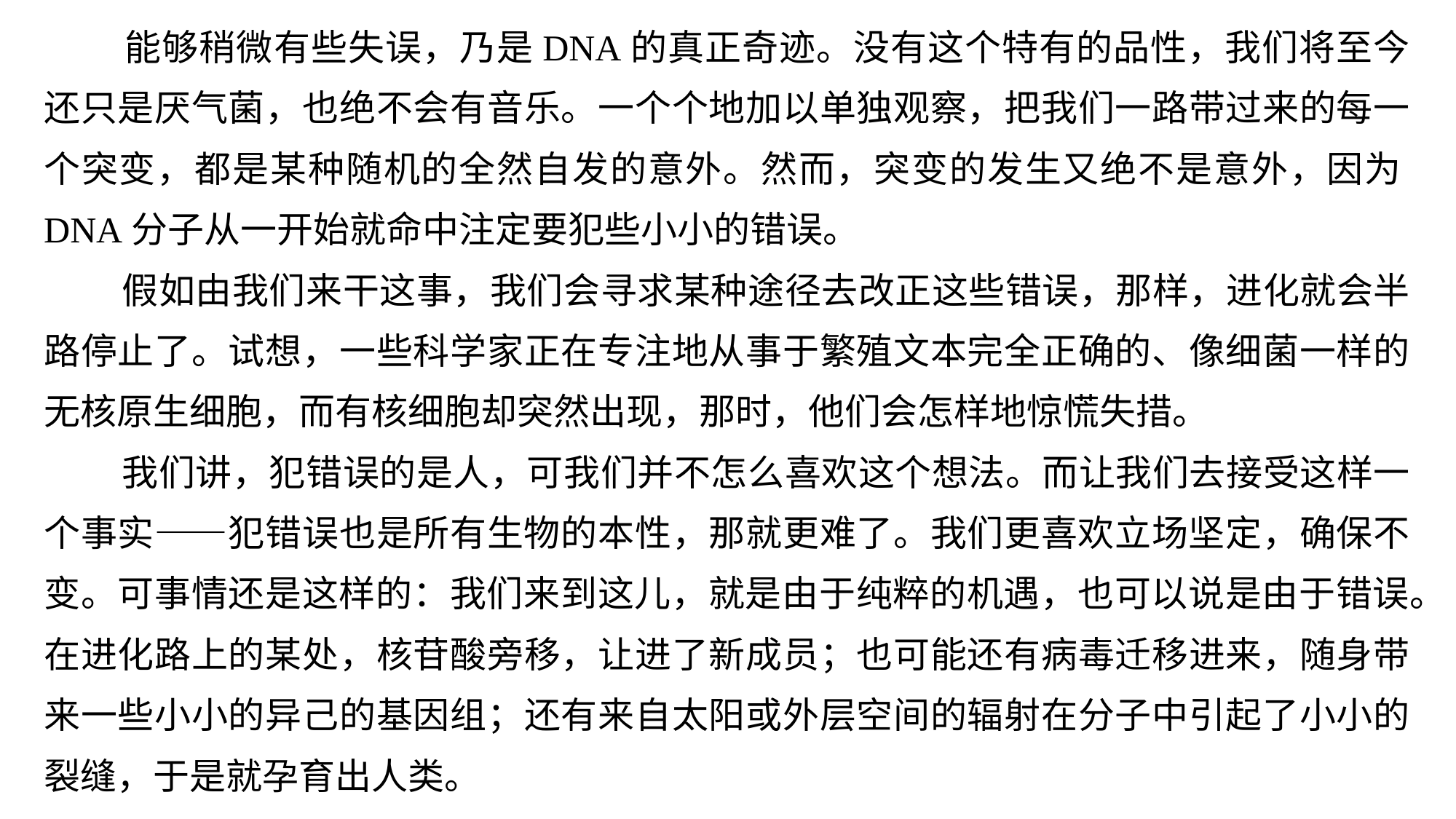

能够稍微有些失误，乃是DNA的真正奇迹。没有这个特有的品性，我们将至今还只是厌气菌，也绝不会有音乐。一个个地加以单独观察，把我们一路带过来的每一个突变，都是某种随机的全然自发的意外。然而，突变的发生又绝不是意外，因为DNA分子从一开始就命中注定要犯些小小的错误。
        假如由我们来干这事，我们会寻求某种途径去改正这些错误，那样，进化就会半路停止了。试想，一些科学家正在专注地从事于繁殖文本完全正确的、像细菌一样的无核原生细胞，而有核细胞却突然出现，那时，他们会怎样地惊慌失措。
        我们讲，犯错误的是人，可我们并不怎么喜欢这个想法。而让我们去接受这样一个事实——犯错误也是所有生物的本性，那就更难了。我们更喜欢立场坚定，确保不变。可事情还是这样的：我们来到这儿，就是由于纯粹的机遇，也可以说是由于错误。在进化路上的某处，核苷酸旁移，让进了新成员；也可能还有病毒迁移进来，随身带来一些小小的异己的基因组；还有来自太阳或外层空间的辐射在分子中引起了小小的裂缝，于是就孕育出人类。